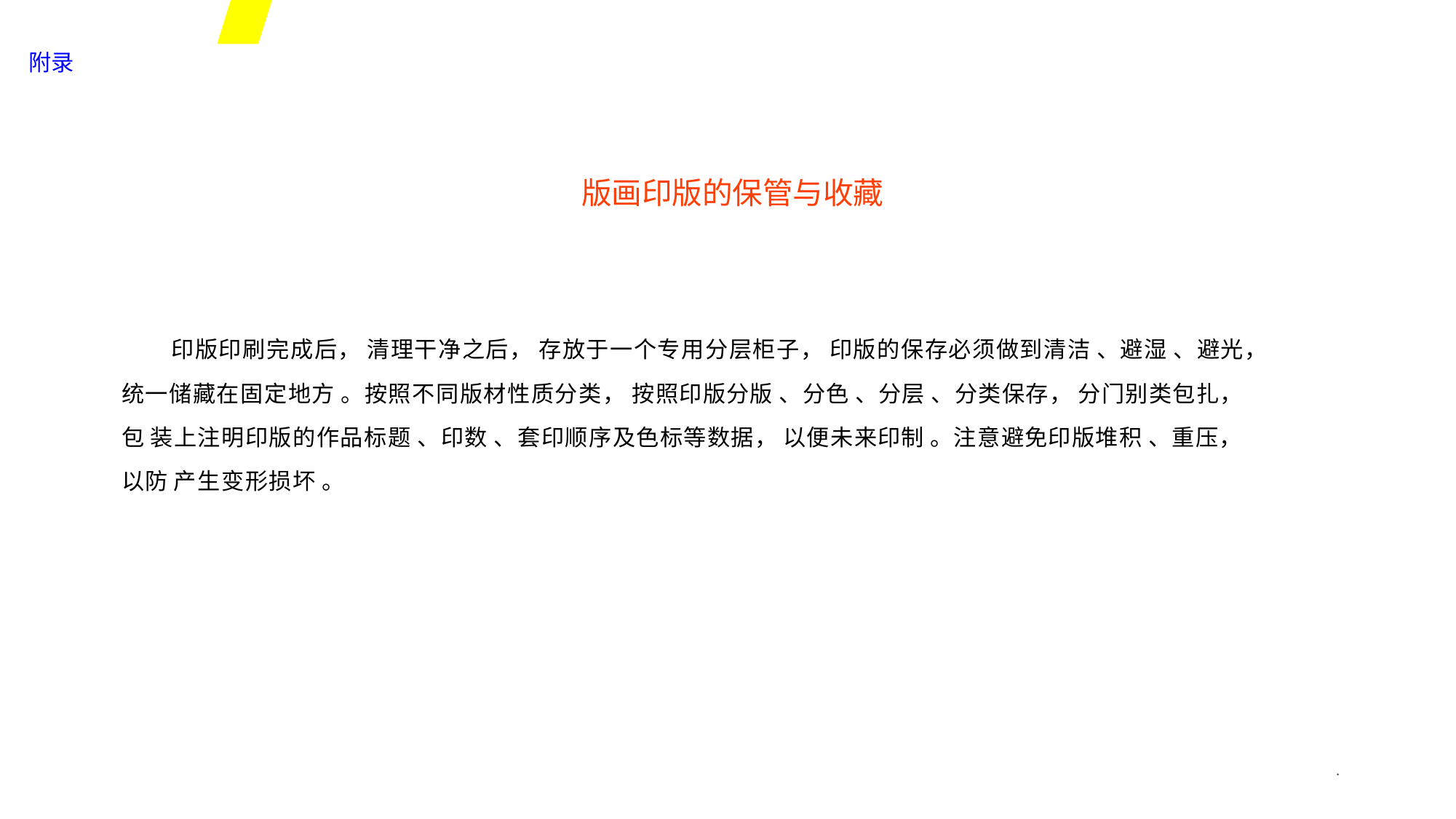

附录

版画印版的保管与收藏

印版印刷完成后， 清理干净之后， 存放于一个专用分层柜子， 印版的保存必须做到清洁 、避湿 、避光，
统一储藏在固定地方 。按照不同版材性质分类， 按照印版分版 、分色 、分层 、分类保存， 分门别类包扎， 包 装上注明印版的作品标题 、印数 、套印顺序及色标等数据， 以便未来印制 。注意避免印版堆积 、重压， 以防 产生变形损坏 。

*